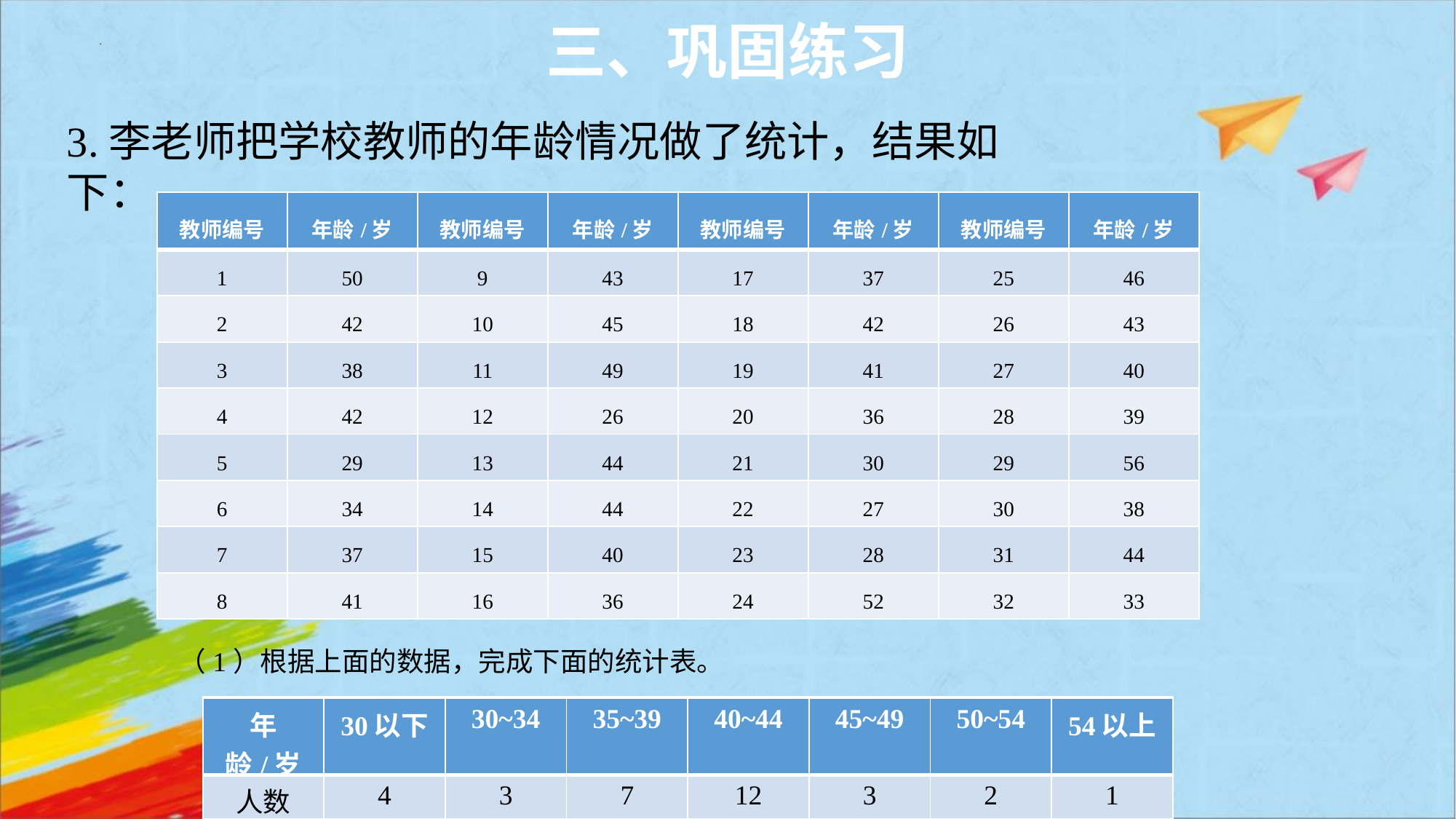

三、巩固练习
3.李老师把学校教师的年龄情况做了统计，结果如下：
| 教师编号 | 年龄/岁 | 教师编号 | 年龄/岁 | 教师编号 | 年龄/岁 | 教师编号 | 年龄/岁 |
| --- | --- | --- | --- | --- | --- | --- | --- |
| 1 | 50 | 9 | 43 | 17 | 37 | 25 | 46 |
| 2 | 42 | 10 | 45 | 18 | 42 | 26 | 43 |
| 3 | 38 | 11 | 49 | 19 | 41 | 27 | 40 |
| 4 | 42 | 12 | 26 | 20 | 36 | 28 | 39 |
| 5 | 29 | 13 | 44 | 21 | 30 | 29 | 56 |
| 6 | 34 | 14 | 44 | 22 | 27 | 30 | 38 |
| 7 | 37 | 15 | 40 | 23 | 28 | 31 | 44 |
| 8 | 41 | 16 | 36 | 24 | 52 | 32 | 33 |
（1）根据上面的数据，完成下面的统计表。
| 年龄/岁 | 30以下 | 30~34 | 35~39 | 40~44 | 45~49 | 50~54 | 54以上 |
| --- | --- | --- | --- | --- | --- | --- | --- |
| 人数 |  |  |  |  |  |  |  |
| 年龄/岁 | 30以下 | 30~34 | 35~39 | 40~44 | 45~49 | 50~54 | 54以上 |
| --- | --- | --- | --- | --- | --- | --- | --- |
| 人数 | 4 | 3 | 7 | 12 | 3 | 2 | 1 |